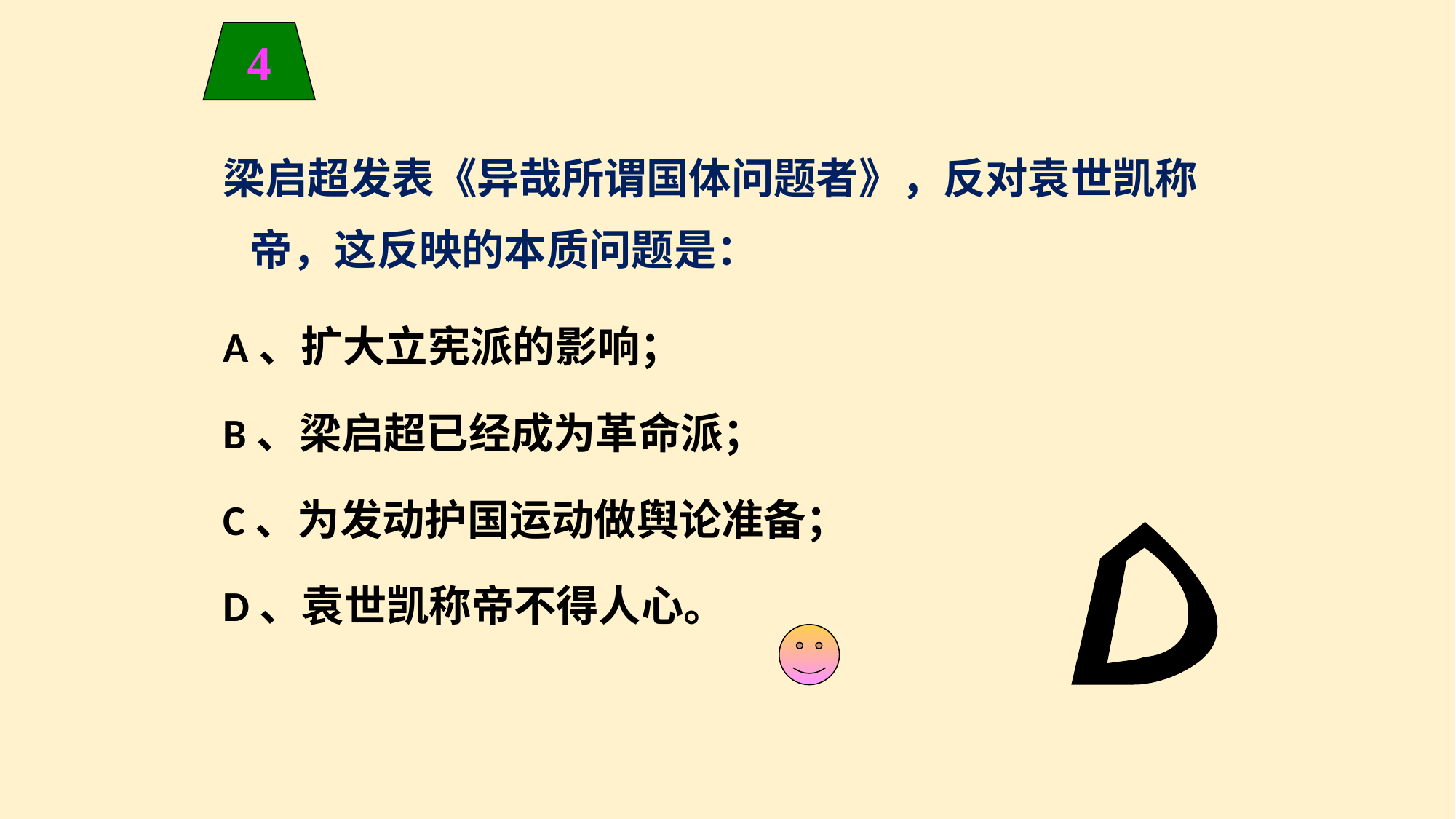

4
梁启超发表《异哉所谓国体问题者》，反对袁世凯称帝，这反映的本质问题是：
A、扩大立宪派的影响；
B、梁启超已经成为革命派；
C、为发动护国运动做舆论准备；
D、袁世凯称帝不得人心。
D